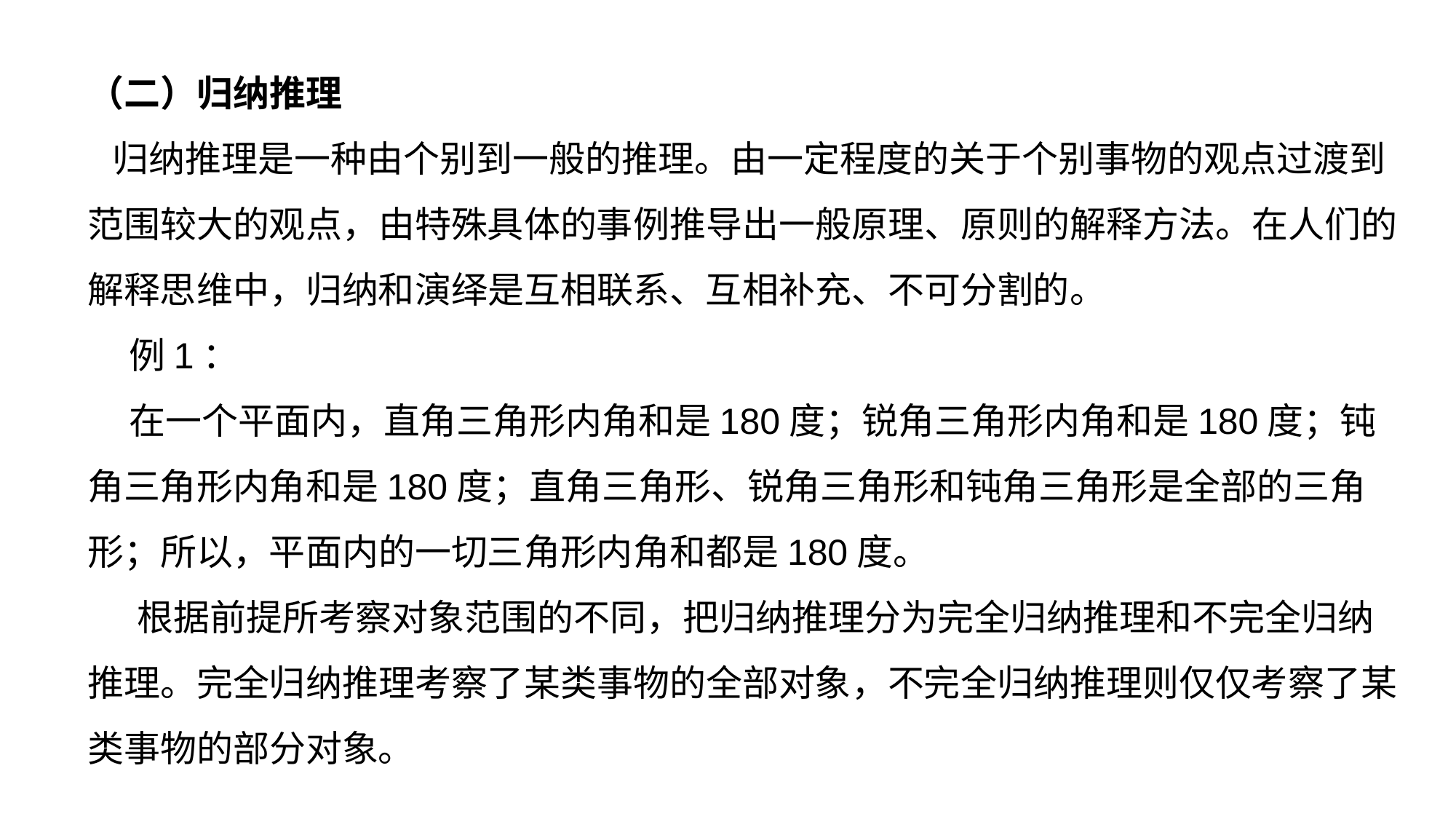

（二）归纳推理
  归纳推理是一种由个别到一般的推理。由一定程度的关于个别事物的观点过渡到范围较大的观点，由特殊具体的事例推导出一般原理、原则的解释方法。在人们的解释思维中，归纳和演绎是互相联系、互相补充、不可分割的。
    例1：
    在一个平面内，直角三角形内角和是180度；锐角三角形内角和是180度；钝角三角形内角和是180度；直角三角形、锐角三角形和钝角三角形是全部的三角形；所以，平面内的一切三角形内角和都是180度。
     根据前提所考察对象范围的不同，把归纳推理分为完全归纳推理和不完全归纳推理。完全归纳推理考察了某类事物的全部对象，不完全归纳推理则仅仅考察了某类事物的部分对象。